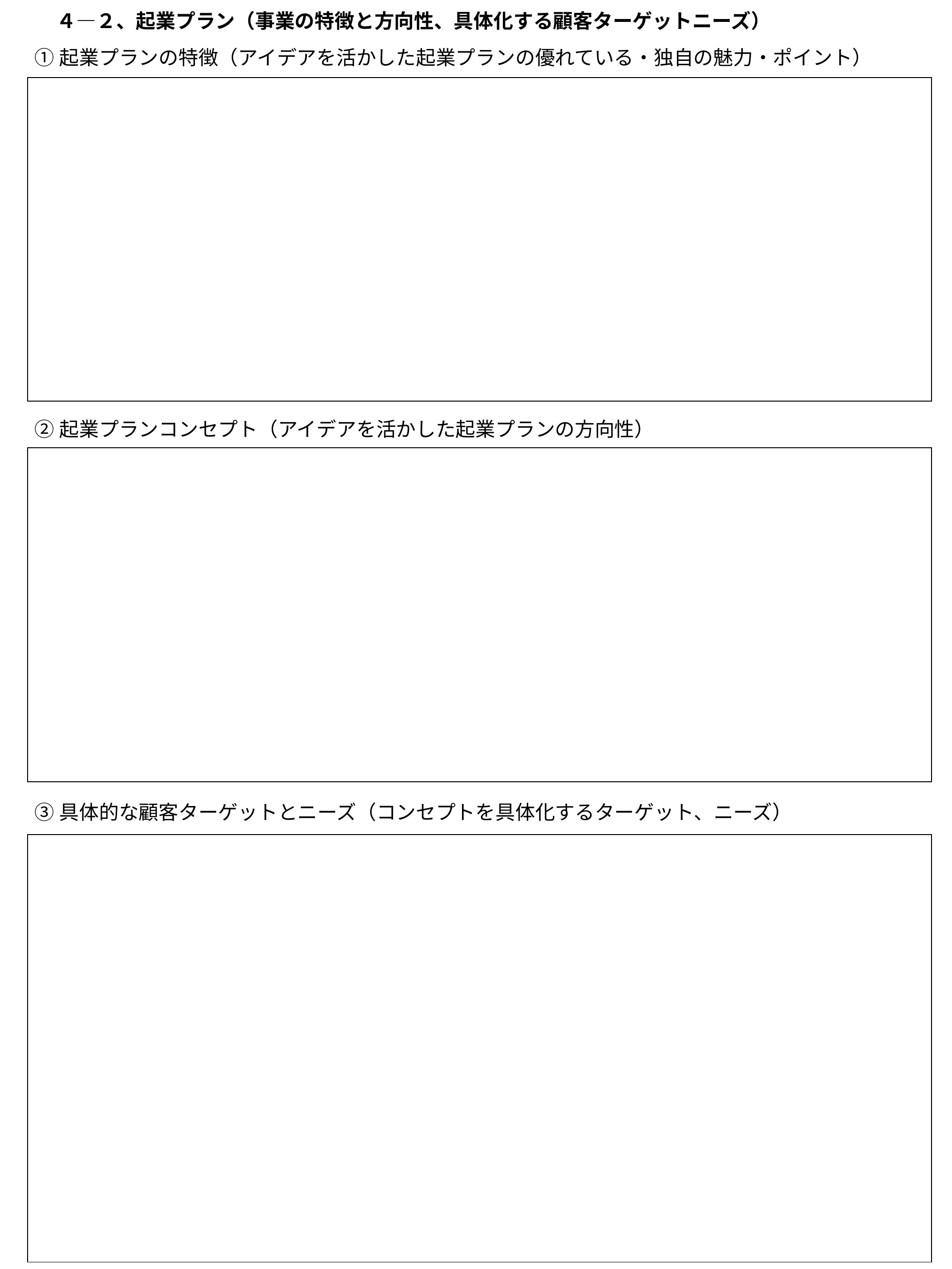

４—２、起業プラン（事業の特徴と方向性、具体化する顧客ターゲットニーズ）
①起業プランの特徴（アイデアを活かした起業プランの優れている・独自の魅力・ポイント）
|  |
| --- |
②起業プランコンセプト（アイデアを活かした起業プランの方向性）
|  |
| --- |
③具体的な顧客ターゲットとニーズ（コンセプトを具体化するターゲット、ニーズ）
|  |
| --- |